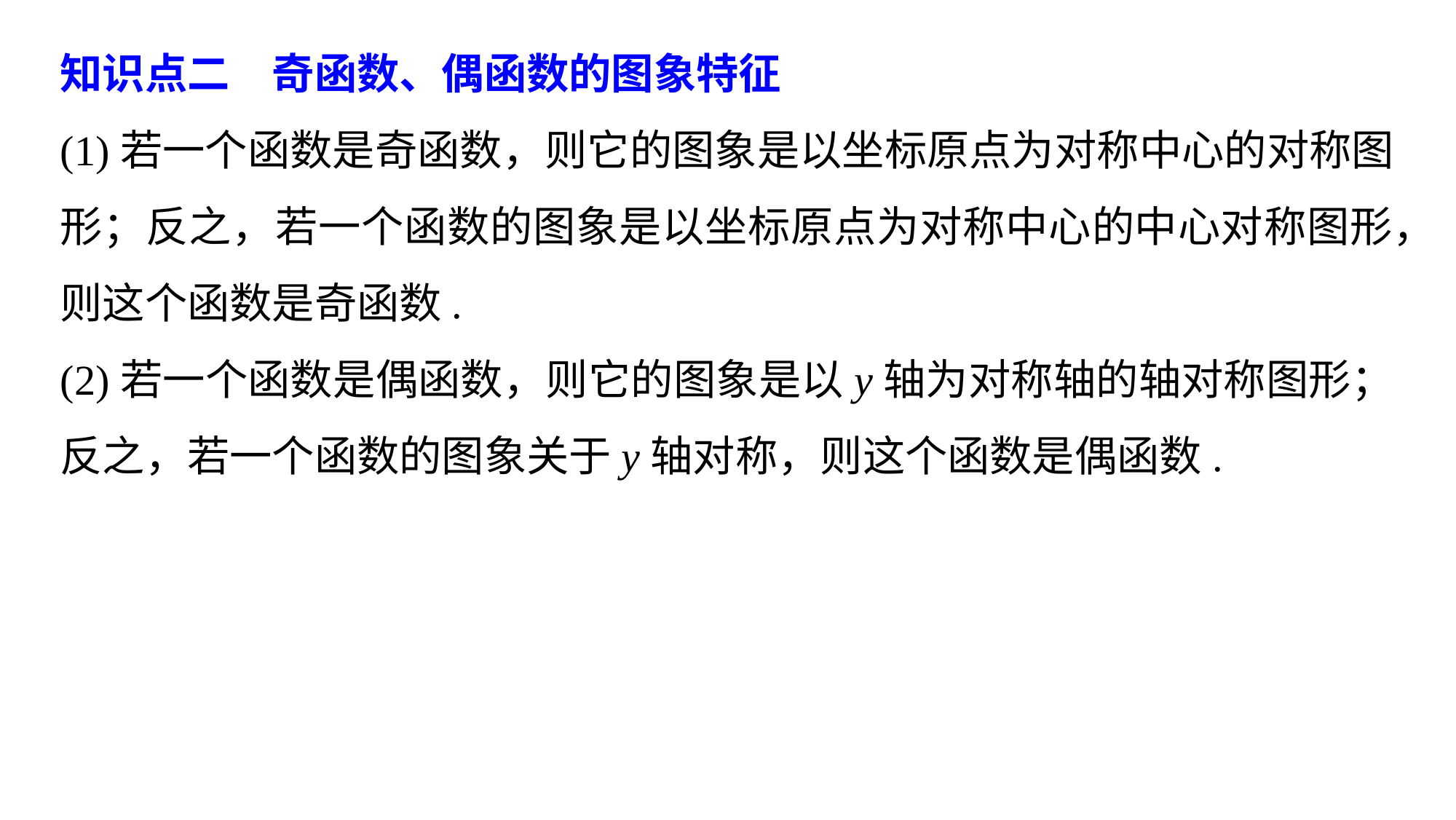

知识点二　奇函数、偶函数的图象特征
(1)若一个函数是奇函数，则它的图象是以坐标原点为对称中心的对称图形；反之，若一个函数的图象是以坐标原点为对称中心的中心对称图形，则这个函数是奇函数.
(2)若一个函数是偶函数，则它的图象是以y轴为对称轴的轴对称图形；反之，若一个函数的图象关于y轴对称，则这个函数是偶函数.